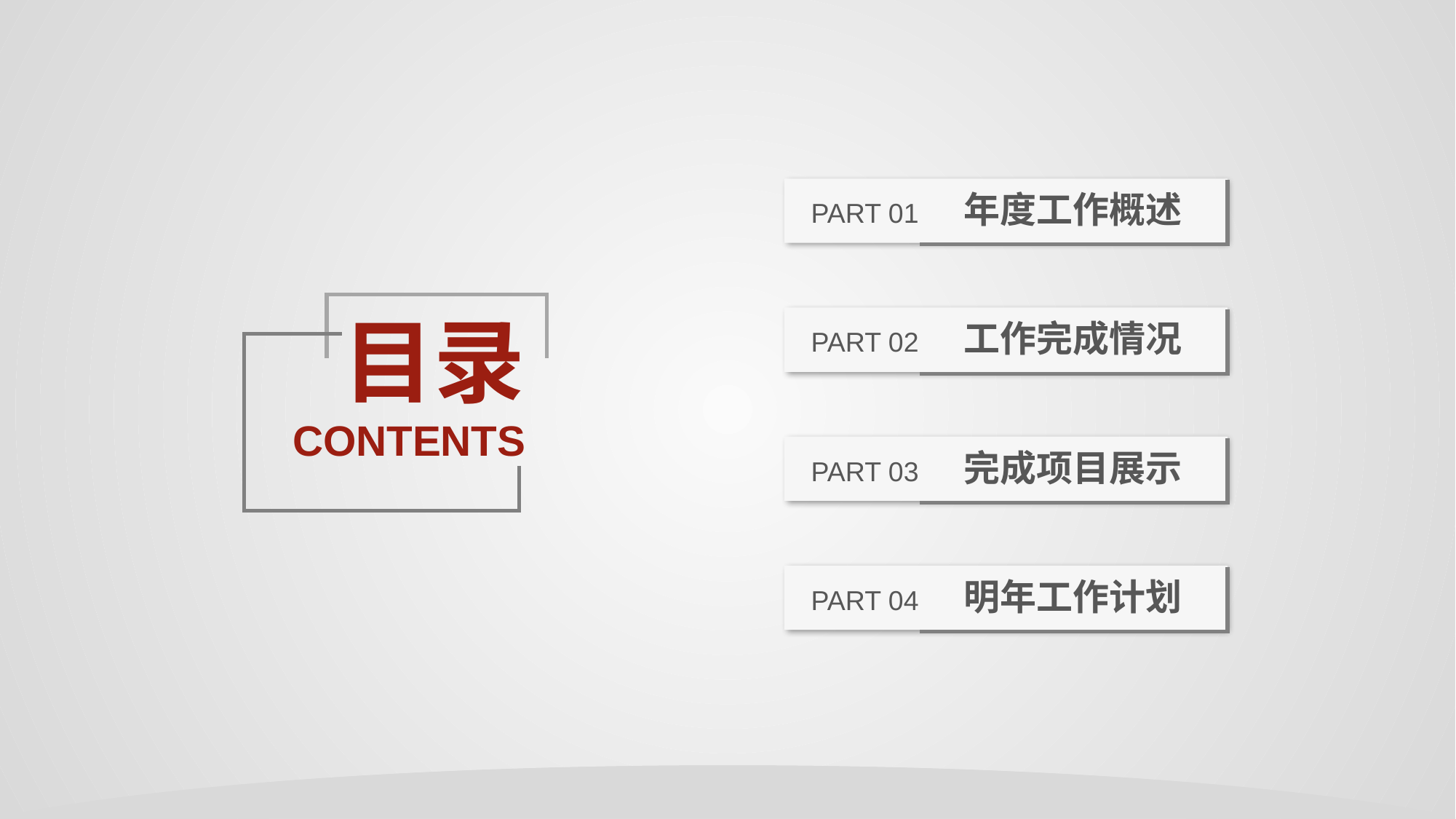

PART 01     年度工作概述

目录
CONTENTS

PART 02     工作完成情况

PART 03     完成项目展示

PART 04     明年工作计划